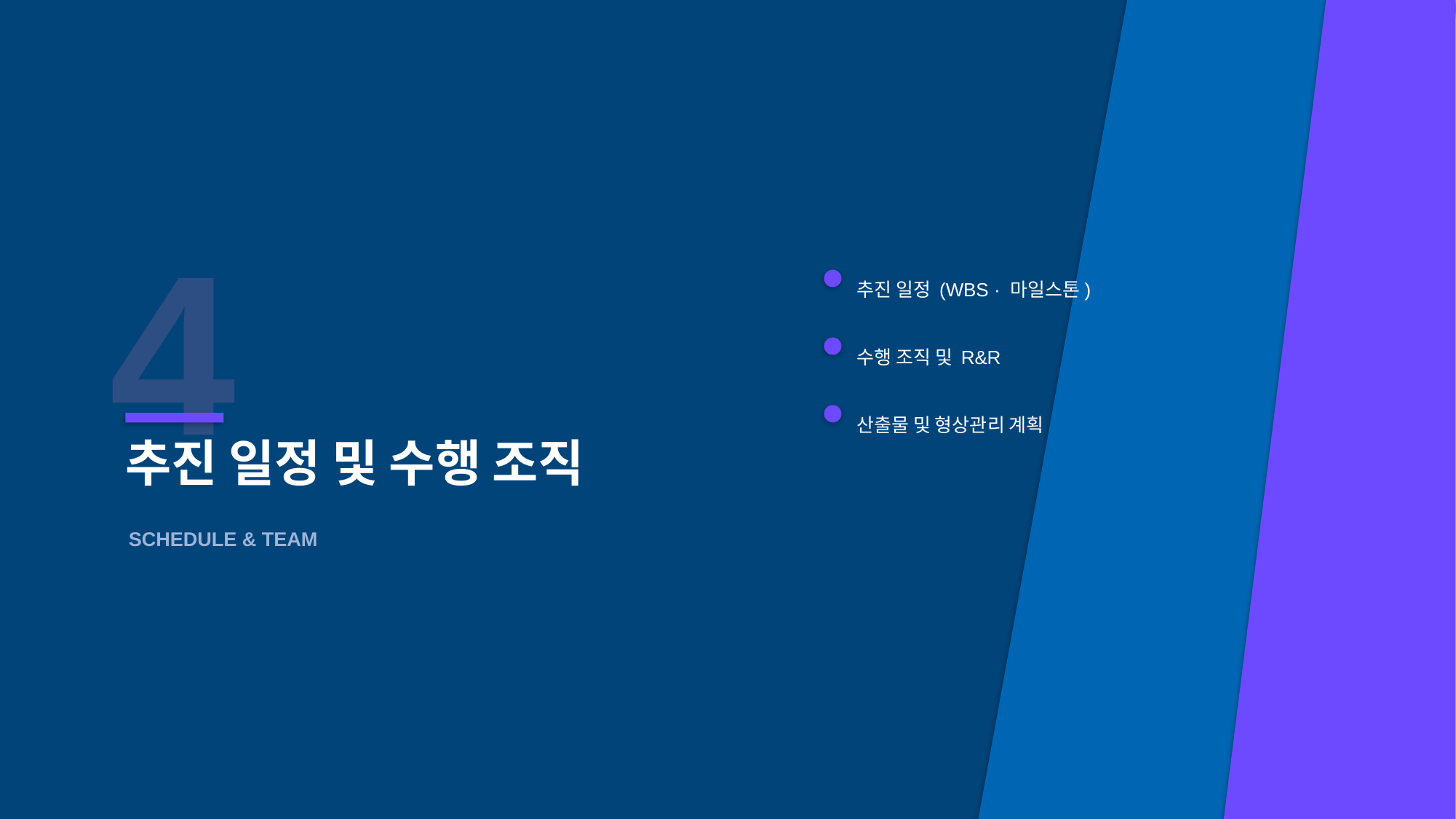

4
추진 일정 (WBS · 마일스톤)

수행 조직 및 R&R

산출물 및 형상관리 계획

추진 일정 및 수행 조직
SCHEDULE & TEAM